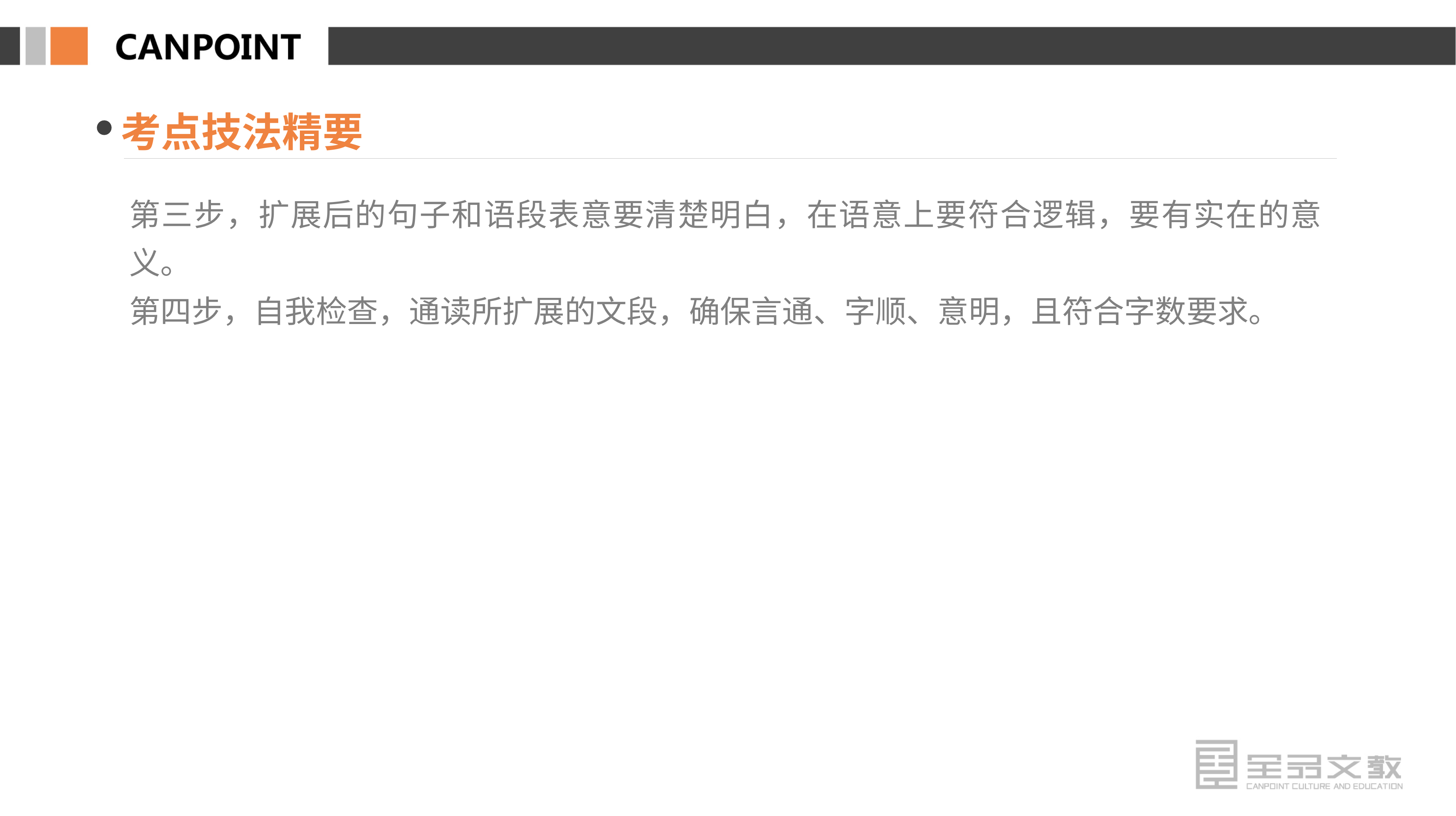

考点技法精要

第三步，扩展后的句子和语段表意要清楚明白，在语意上要符合逻辑，要有实在的意义。
第四步，自我检查，通读所扩展的文段，确保言通、字顺、意明，且符合字数要求。